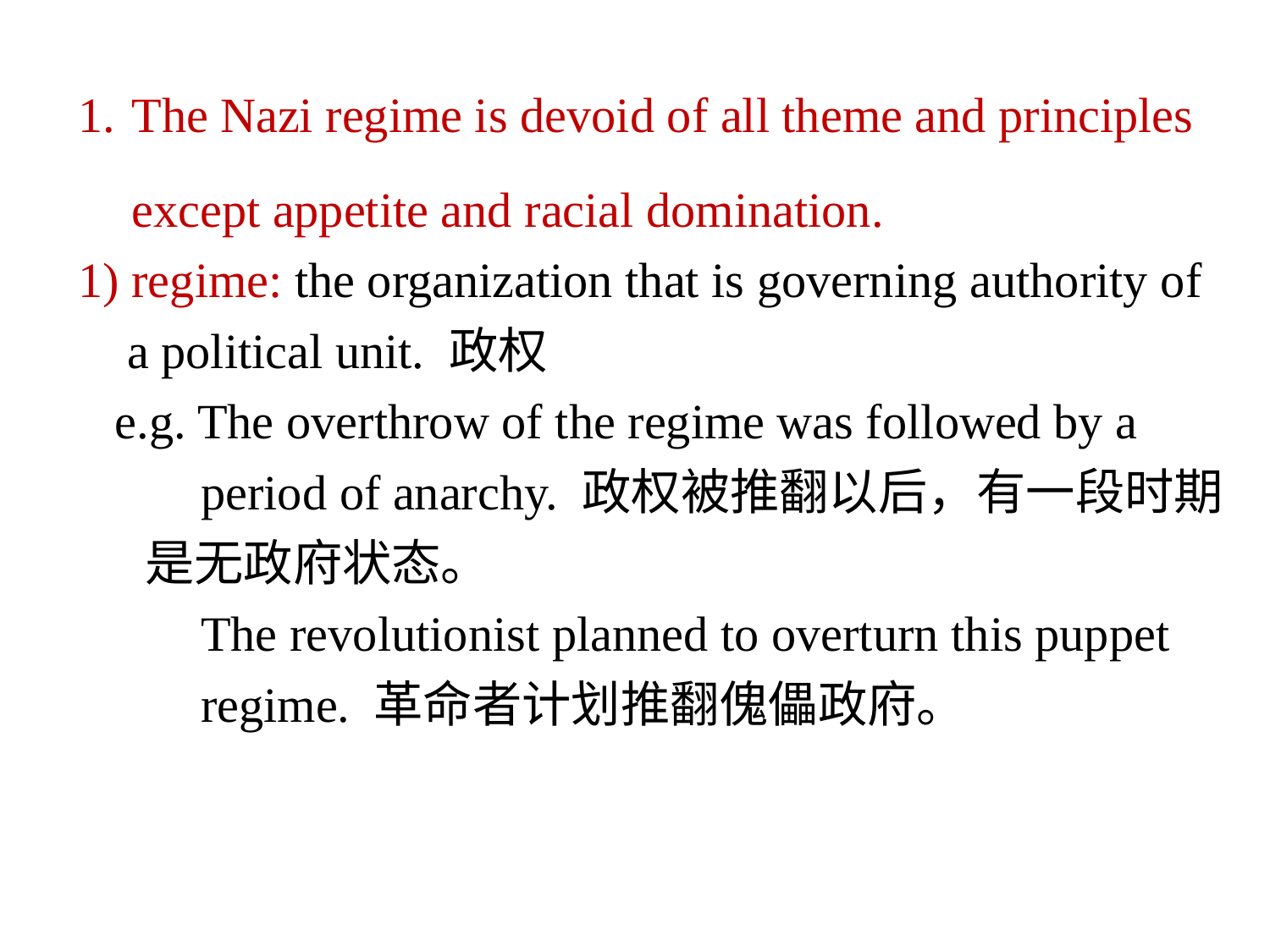

The Nazi regime is devoid of all theme and principles except appetite and racial domination.
regime: the organization that is governing authority of
    a political unit. 政权
   e.g. The overthrow of the regime was followed by a
          period of anarchy. 政权被推翻以后，有一段时期
     是无政府状态。
          The revolutionist planned to overturn this puppet
          regime. 革命者计划推翻傀儡政府。